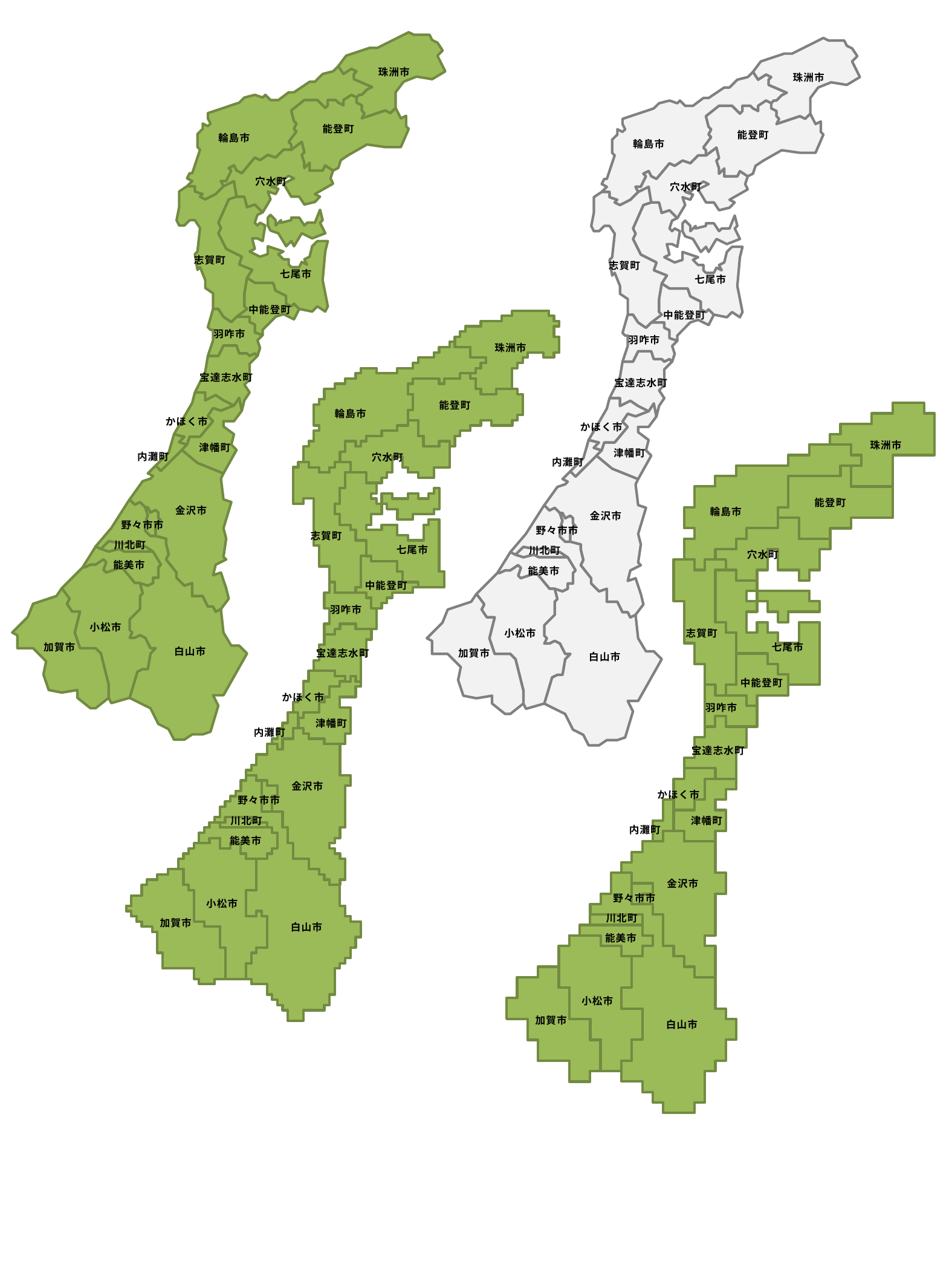

珠洲市
能登町
輪島市
穴水町
志賀町
七尾市
中能登町
羽咋市
宝達志水町
かほく市
津幡町
内灘町
金沢市
野々市市
川北町
能美市
小松市
加賀市
白山市
珠洲市
能登町
輪島市
穴水町
志賀町
七尾市
中能登町
羽咋市
宝達志水町
かほく市
津幡町
内灘町
金沢市
野々市市
川北町
能美市
小松市
加賀市
白山市

珠洲市
能登町
輪島市
穴水町
志賀町
七尾市
中能登町
羽咋市
宝達志水町
かほく市
津幡町
内灘町
金沢市
野々市市
川北町
能美市
小松市
加賀市
白山市

珠洲市
能登町
輪島市
穴水町
志賀町
七尾市
中能登町
羽咋市
宝達志水町
かほく市
津幡町
内灘町
金沢市
野々市市
川北町
能美市
小松市
加賀市
白山市